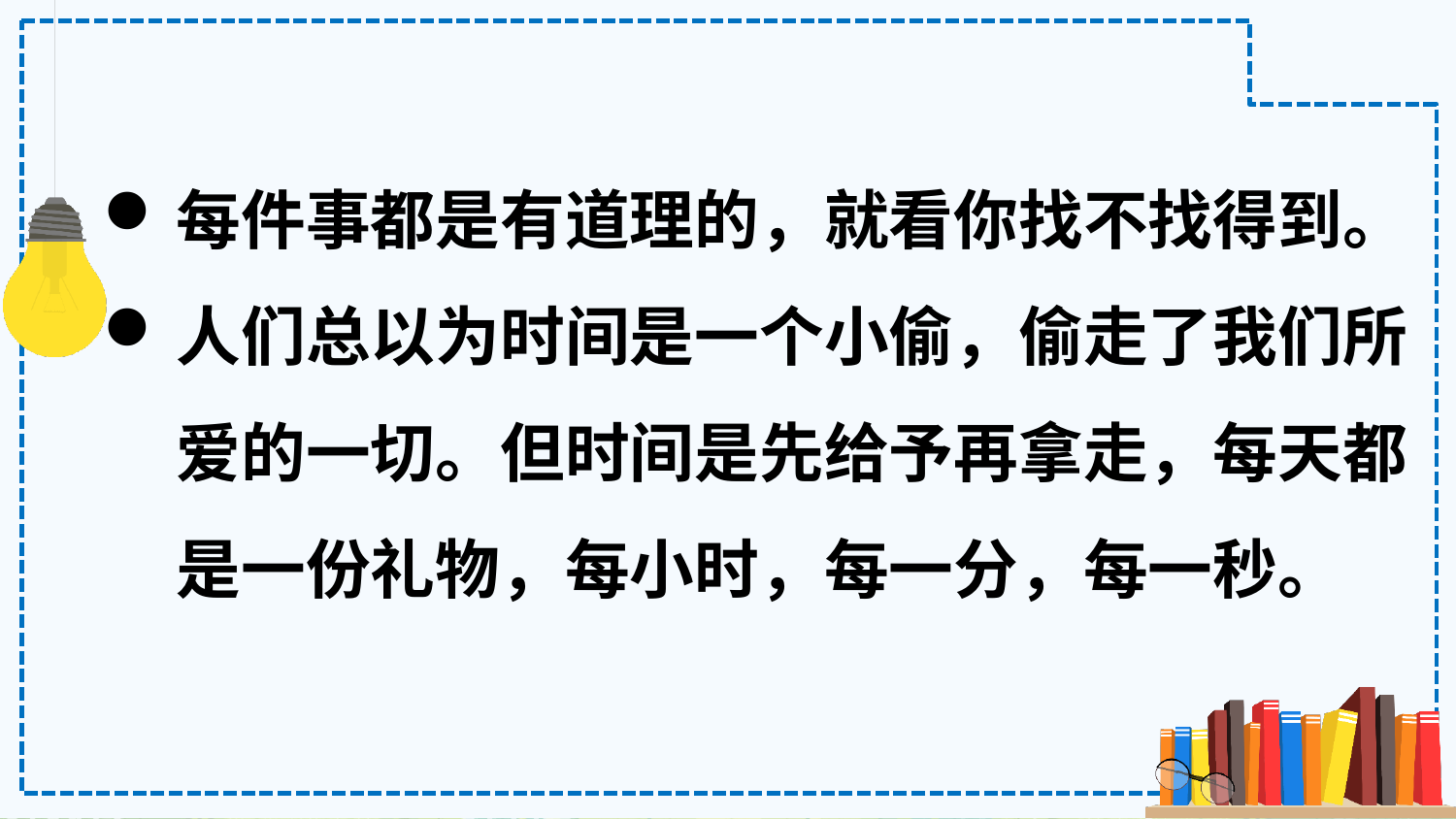

每件事都是有道理的，就看你找不找得到。
人们总以为时间是一个小偷，偷走了我们所爱的一切。但时间是先给予再拿走，每天都是一份礼物，每小时，每一分，每一秒。